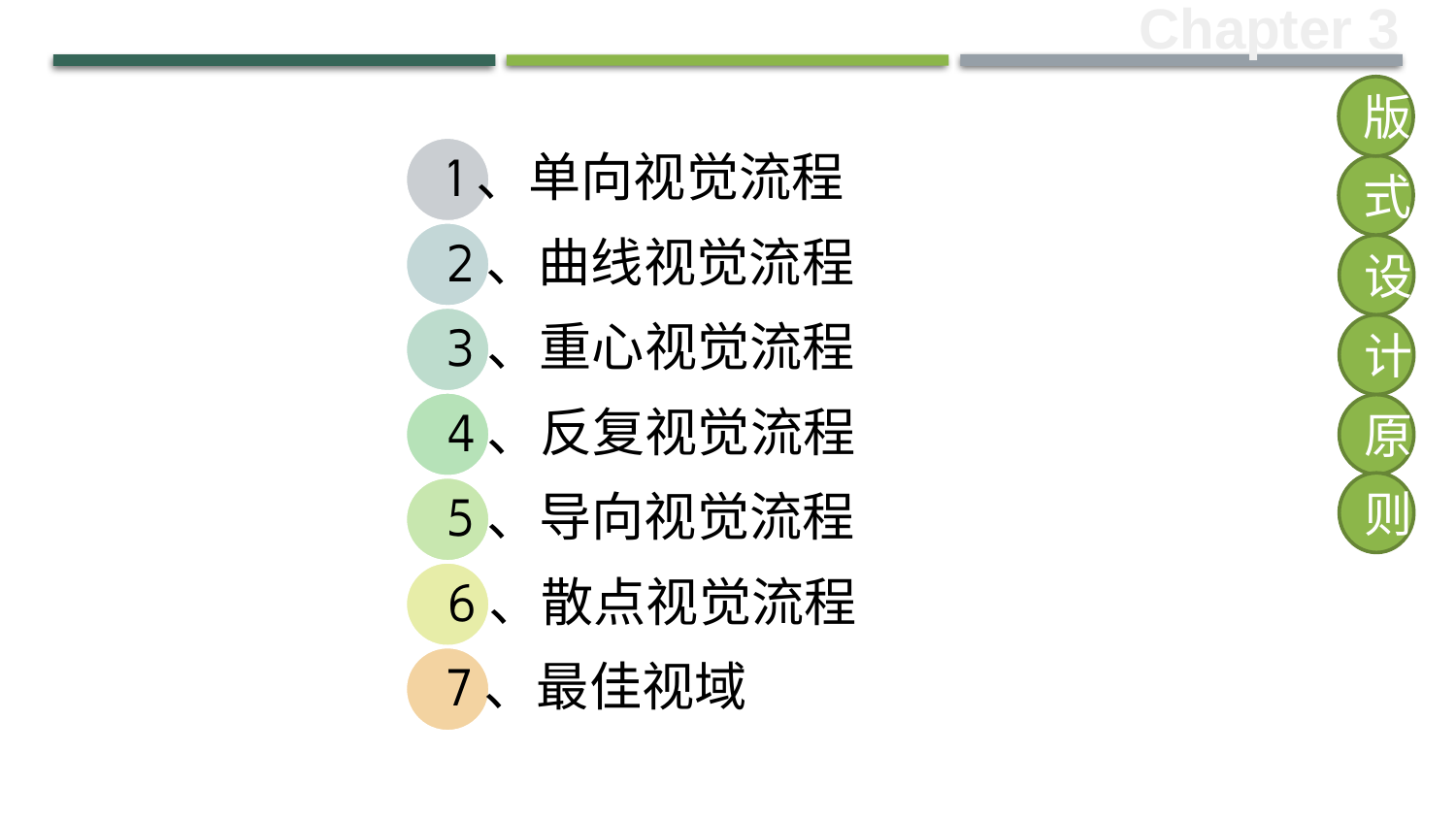

Chapter 3
版
1、单向视觉流程
2、曲线视觉流程
3、重心视觉流程
4、反复视觉流程
5、导向视觉流程
6、散点视觉流程
7、最佳视域
式
设
计
原
则